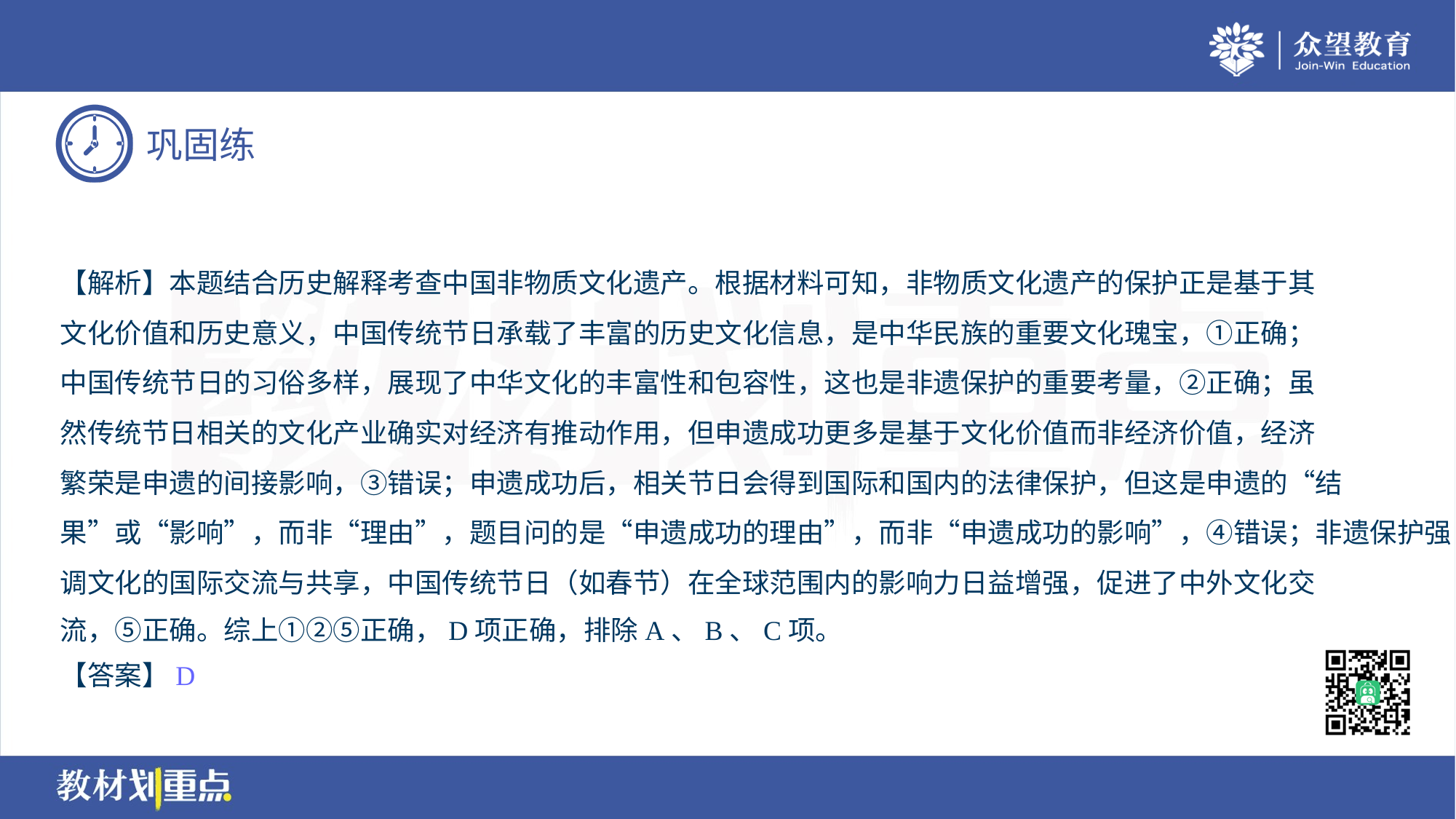

【解析】本题结合历史解释考查中国非物质文化遗产。根据材料可知，非物质文化遗产的保护正是基于其
文化价值和历史意义，中国传统节日承载了丰富的历史文化信息，是中华民族的重要文化瑰宝，①正确；
中国传统节日的习俗多样，展现了中华文化的丰富性和包容性，这也是非遗保护的重要考量，②正确；虽
然传统节日相关的文化产业确实对经济有推动作用，但申遗成功更多是基于文化价值而非经济价值，经济
繁荣是申遗的间接影响，③错误；申遗成功后，相关节日会得到国际和国内的法律保护，但这是申遗的“结
果”或“影响”，而非“理由”，题目问的是“申遗成功的理由”，而非“申遗成功的影响”，④错误；非遗保护强
调文化的国际交流与共享，中国传统节日（如春节）在全球范围内的影响力日益增强，促进了中外文化交
流，⑤正确。综上①②⑤正确，D项正确，排除A、B、C项。
【答案】D